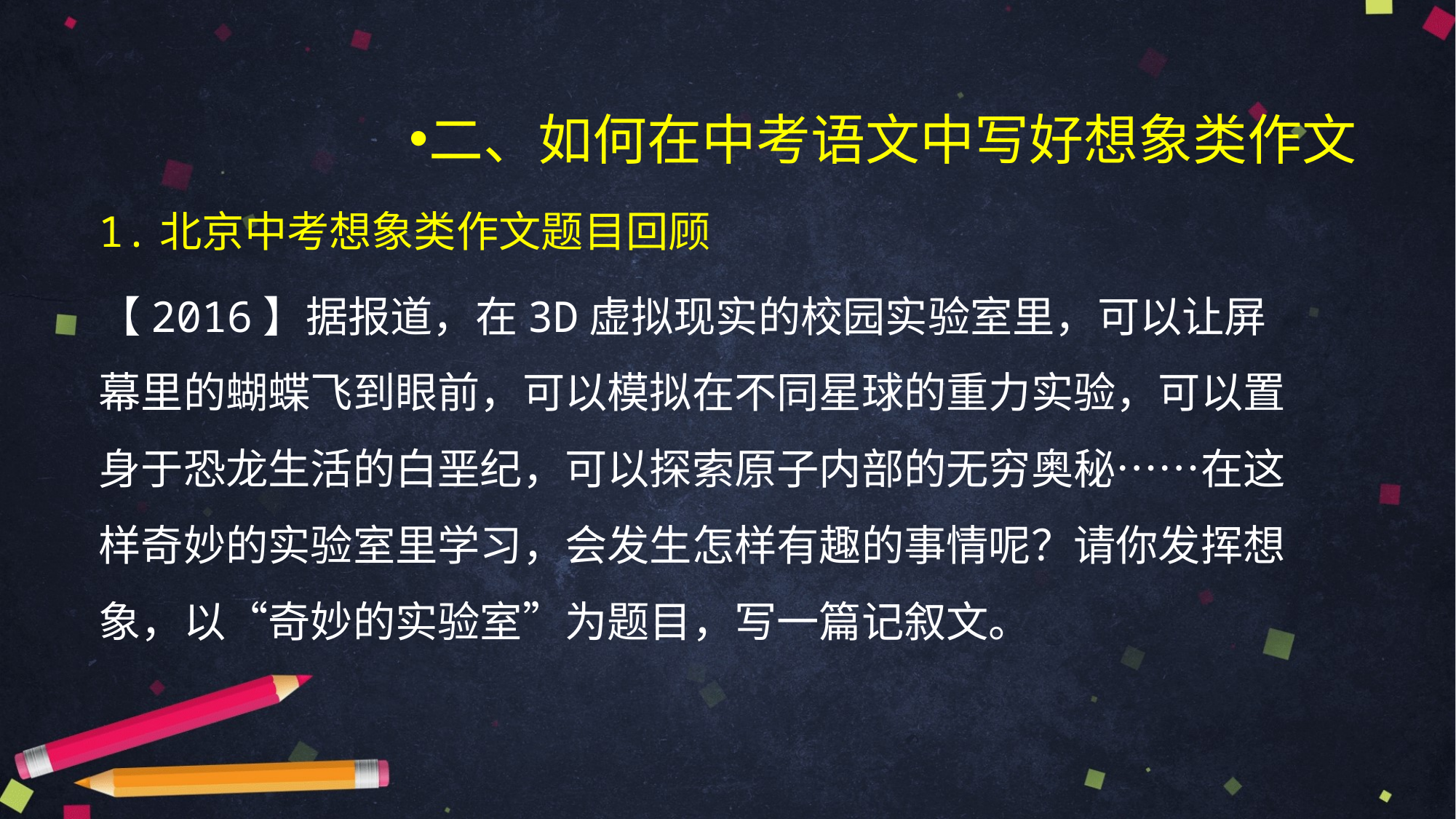

二、如何在中考语文中写好想象类作文
1.北京中考想象类作文题目回顾
【2016】据报道，在3D虚拟现实的校园实验室里，可以让屏幕里的蝴蝶飞到眼前，可以模拟在不同星球的重力实验，可以置身于恐龙生活的白垩纪，可以探索原子内部的无穷奥秘……在这样奇妙的实验室里学习，会发生怎样有趣的事情呢？请你发挥想象，以“奇妙的实验室”为题目，写一篇记叙文。